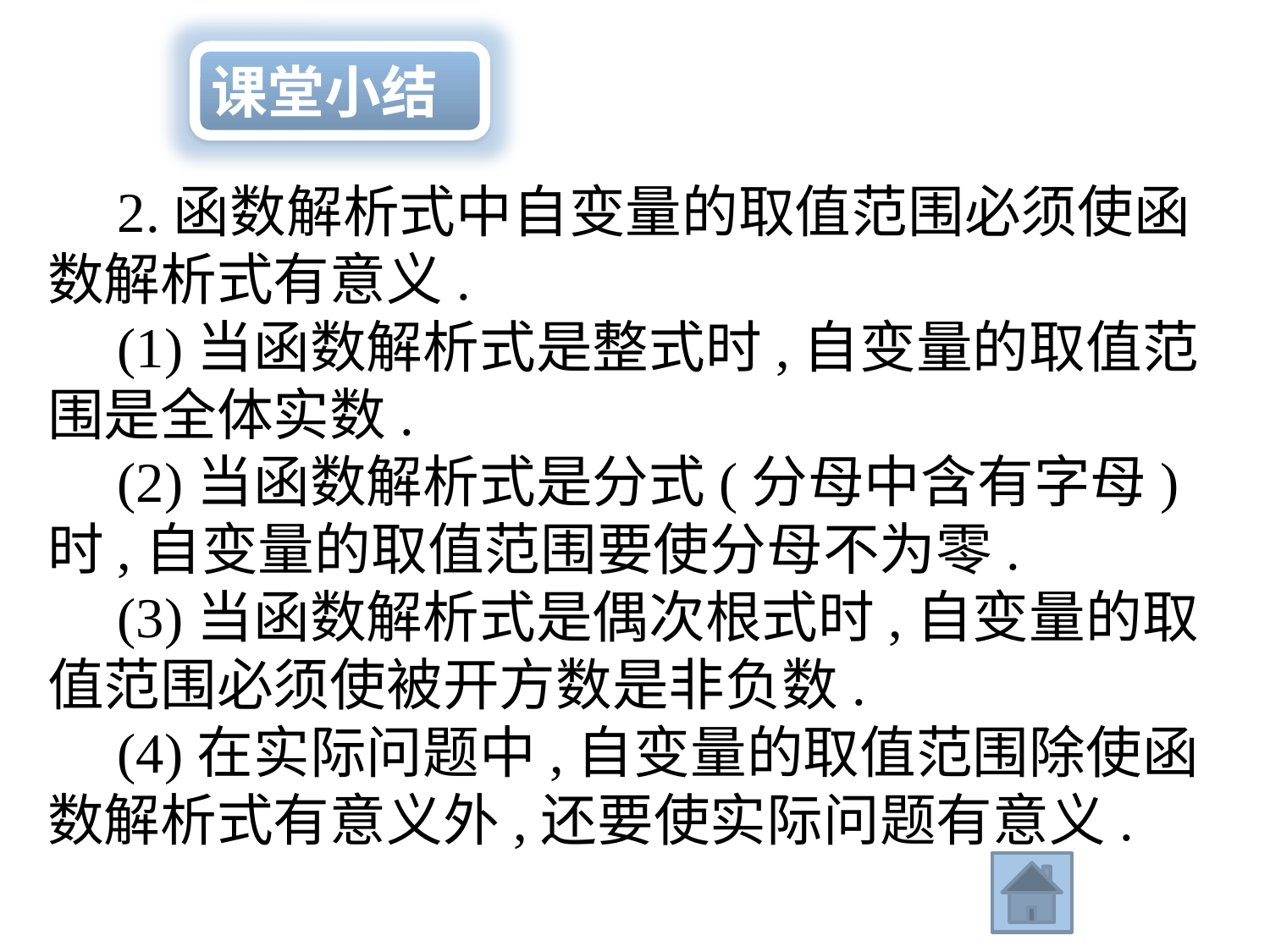

课堂小结
　2.函数解析式中自变量的取值范围必须使函数解析式有意义.
　(1)当函数解析式是整式时,自变量的取值范围是全体实数.
　(2)当函数解析式是分式(分母中含有字母)时,自变量的取值范围要使分母不为零.
　(3)当函数解析式是偶次根式时,自变量的取值范围必须使被开方数是非负数.
　(4)在实际问题中,自变量的取值范围除使函数解析式有意义外,还要使实际问题有意义.